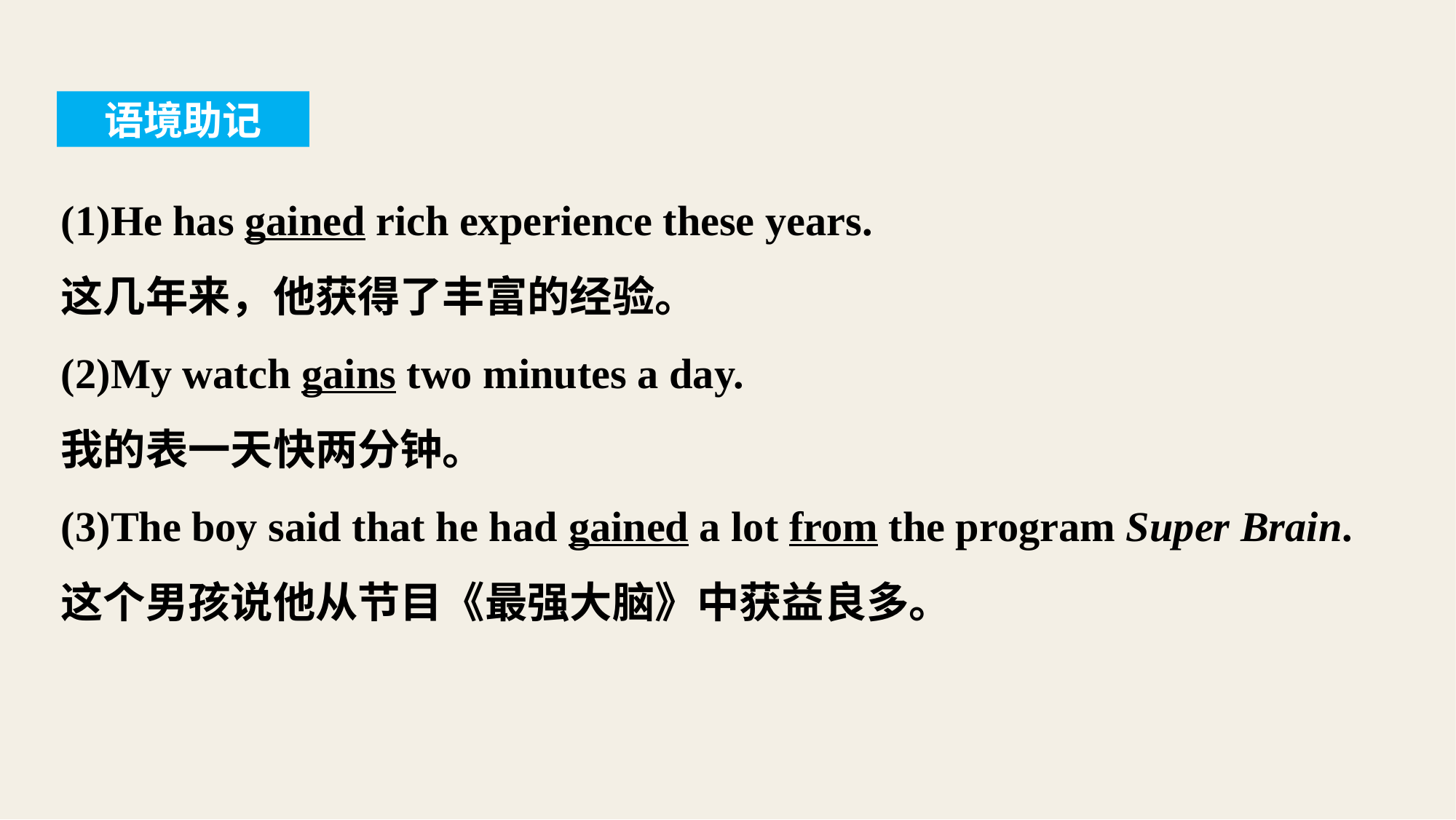

语境助记
(1)He has gained rich experience these years.
这几年来，他获得了丰富的经验。
(2)My watch gains two minutes a day.
我的表一天快两分钟。
(3)The boy said that he had gained a lot from the program Super Brain.
这个男孩说他从节目《最强大脑》中获益良多。